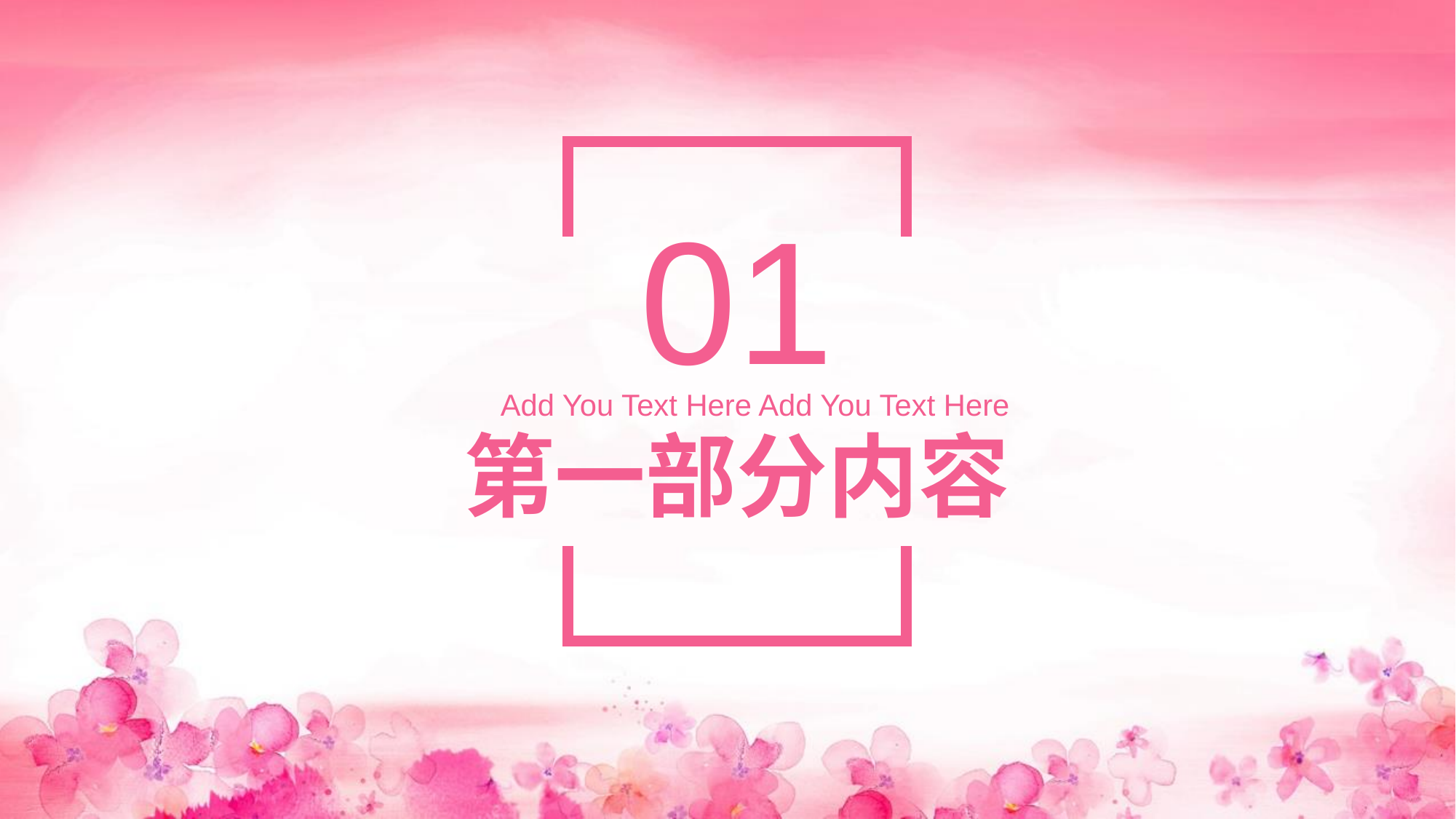

01
Add You Text Here Add You Text Here
第一部分内容